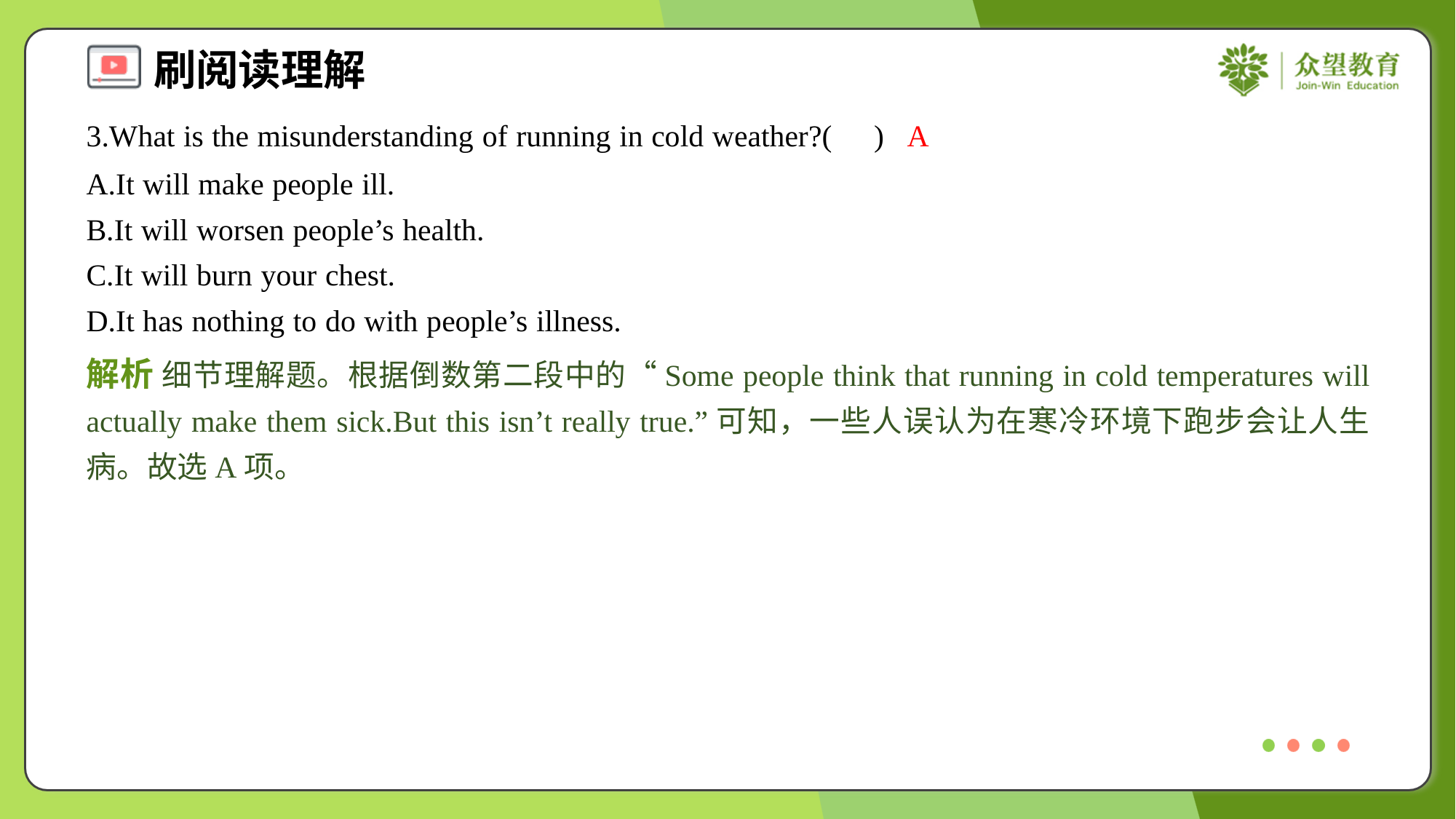

3.What is the misunderstanding of running in cold weather?(     )
A
A.It will make people ill.
B.It will worsen people’s health.
C.It will burn your chest.
D.It has nothing to do with people’s illness.
解析 细节理解题。根据倒数第二段中的“Some people think that running in cold temperatures will actually make them sick.But this isn’t really true.”可知，一些人误认为在寒冷环境下跑步会让人生病。故选A项。